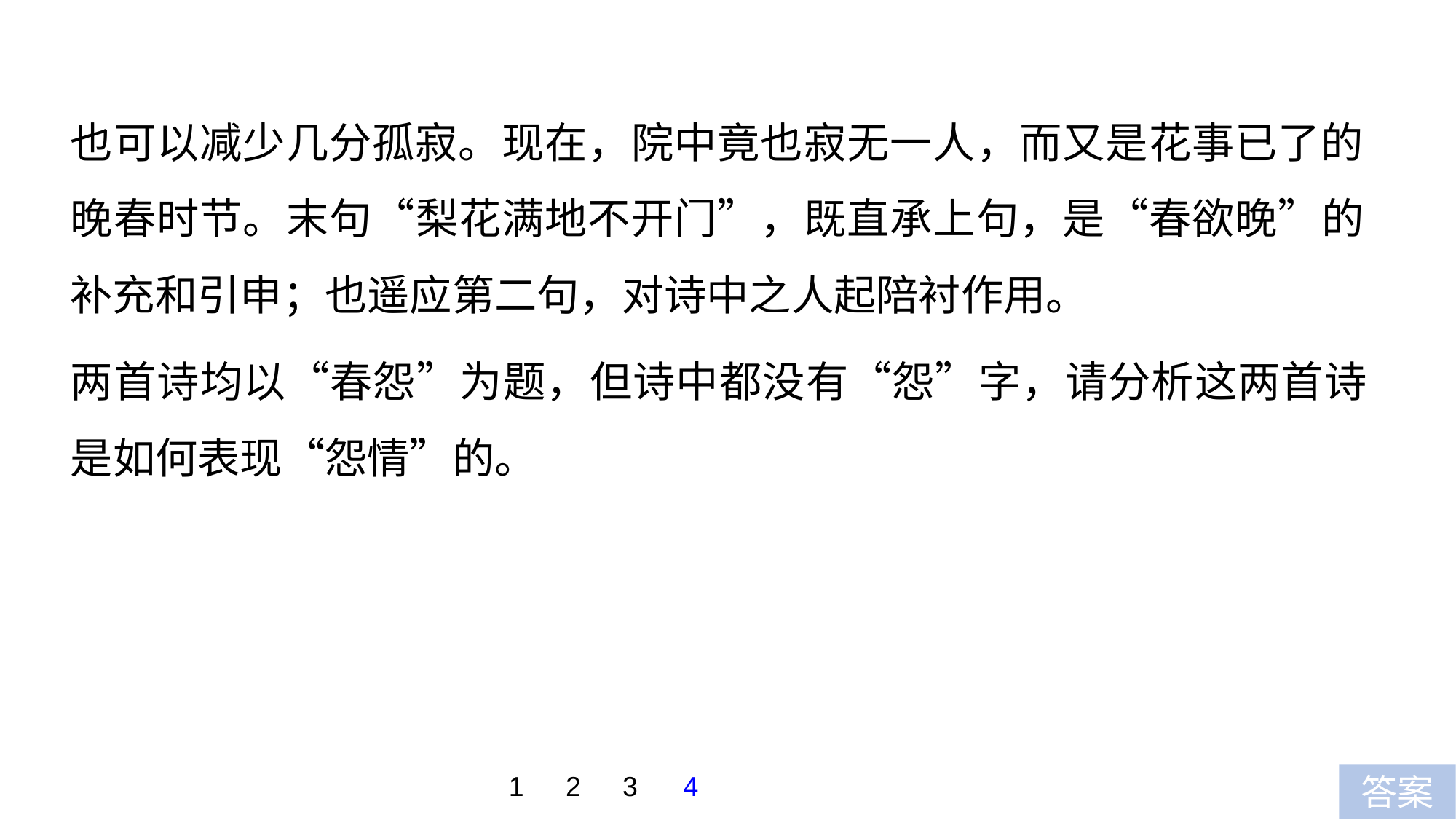

也可以减少几分孤寂。现在，院中竟也寂无一人，而又是花事已了的晚春时节。末句“梨花满地不开门”，既直承上句，是“春欲晚”的补充和引申；也遥应第二句，对诗中之人起陪衬作用。
两首诗均以“春怨”为题，但诗中都没有“怨”字，请分析这两首诗是如何表现“怨情”的。
1
2
3
4
答案